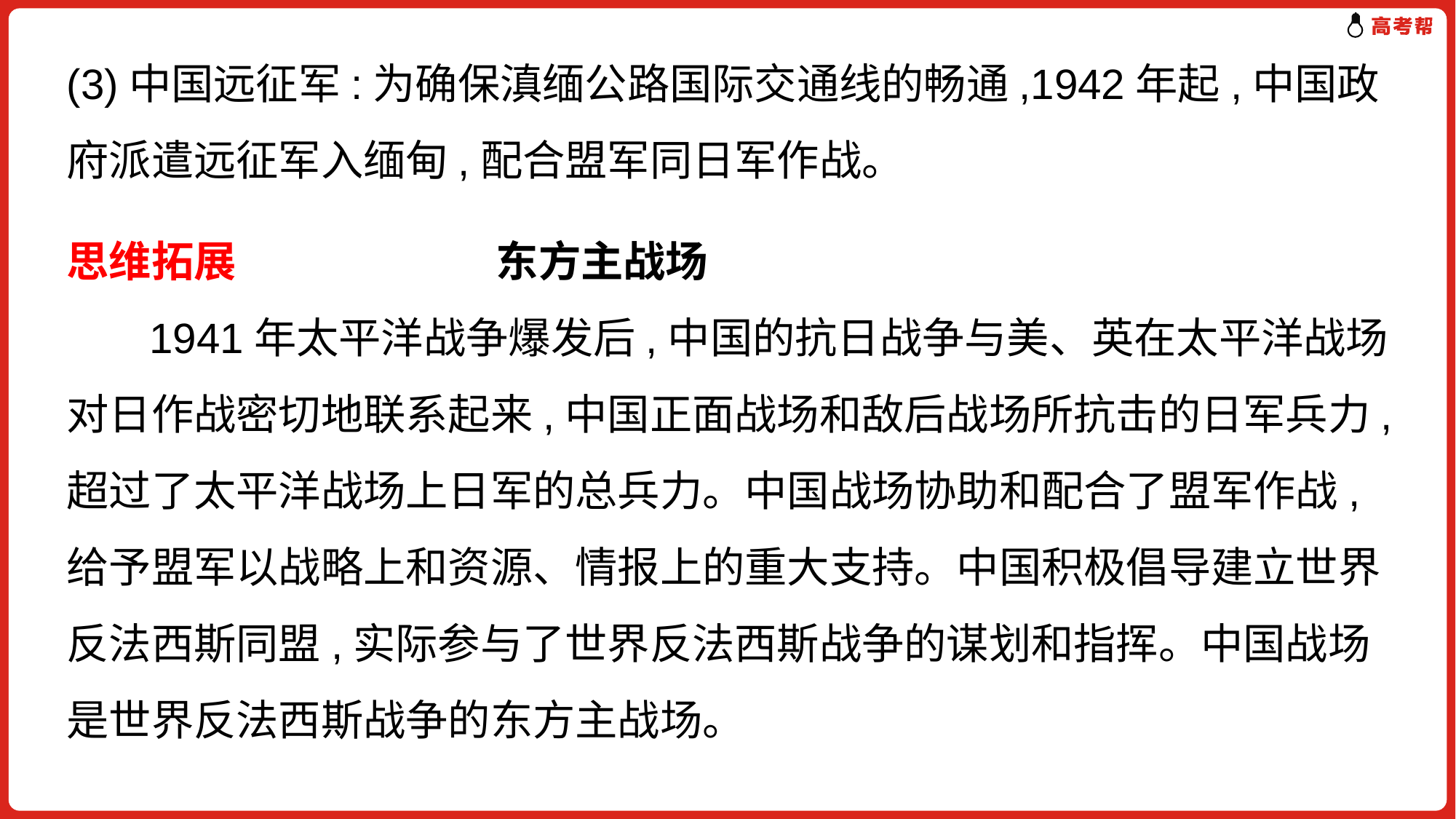

(3)中国远征军:为确保滇缅公路国际交通线的畅通,1942年起,中国政府派遣远征军入缅甸,配合盟军同日军作战。
思维拓展                           东方主战场
       1941年太平洋战争爆发后,中国的抗日战争与美、英在太平洋战场对日作战密切地联系起来,中国正面战场和敌后战场所抗击的日军兵力,超过了太平洋战场上日军的总兵力。中国战场协助和配合了盟军作战,给予盟军以战略上和资源、情报上的重大支持。中国积极倡导建立世界反法西斯同盟,实际参与了世界反法西斯战争的谋划和指挥。中国战场是世界反法西斯战争的东方主战场。